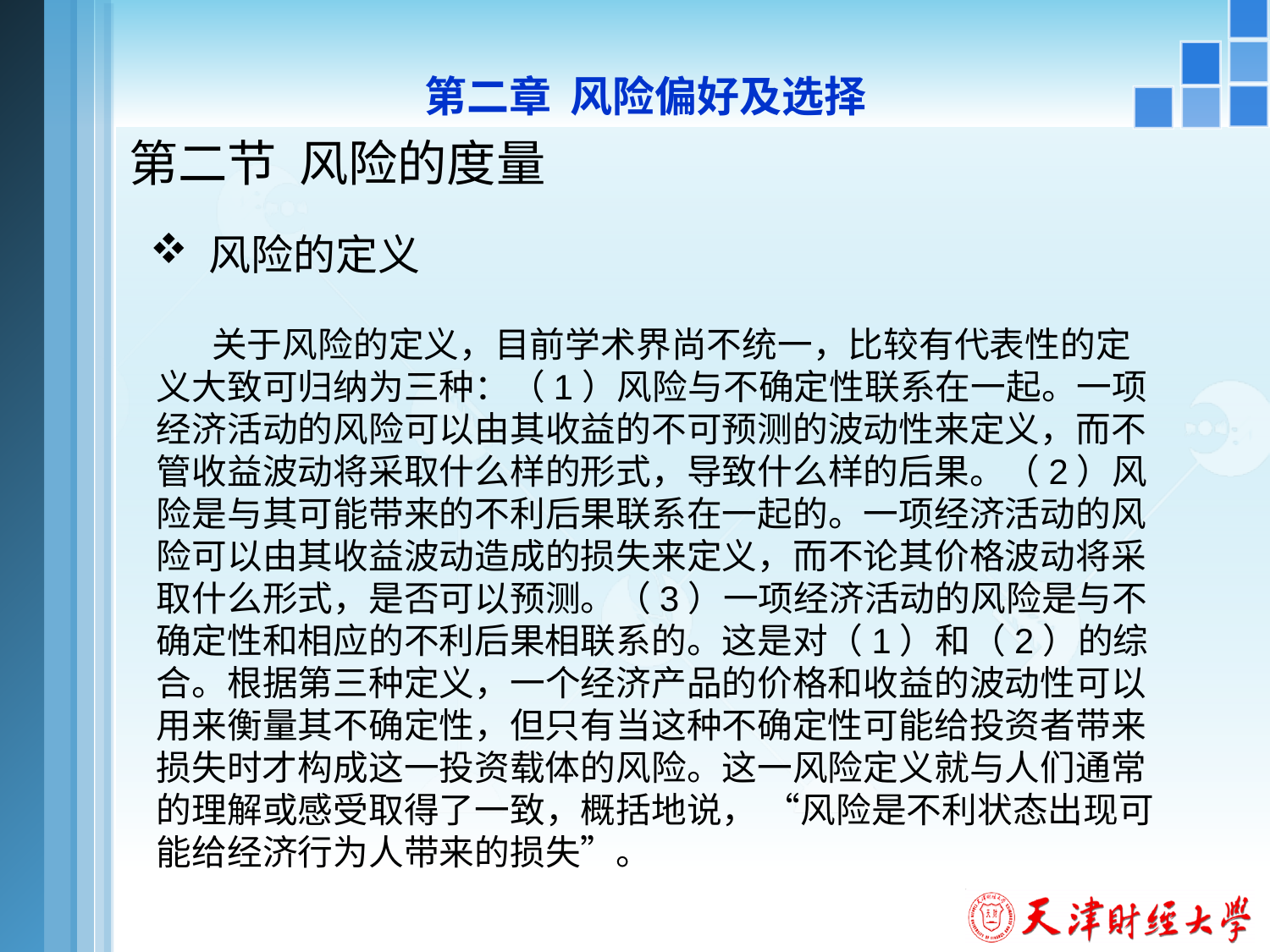

第二章  风险偏好及选择
# 第二节  风险的度量
 风险的定义
      关于风险的定义，目前学术界尚不统一，比较有代表性的定义大致可归纳为三种：（1）风险与不确定性联系在一起。一项经济活动的风险可以由其收益的不可预测的波动性来定义，而不管收益波动将采取什么样的形式，导致什么样的后果。（2）风险是与其可能带来的不利后果联系在一起的。一项经济活动的风险可以由其收益波动造成的损失来定义，而不论其价格波动将采取什么形式，是否可以预测。（3）一项经济活动的风险是与不确定性和相应的不利后果相联系的。这是对（1）和（2）的综合。根据第三种定义，一个经济产品的价格和收益的波动性可以用来衡量其不确定性，但只有当这种不确定性可能给投资者带来损失时才构成这一投资载体的风险。这一风险定义就与人们通常的理解或感受取得了一致，概括地说， “风险是不利状态出现可能给经济行为人带来的损失”。